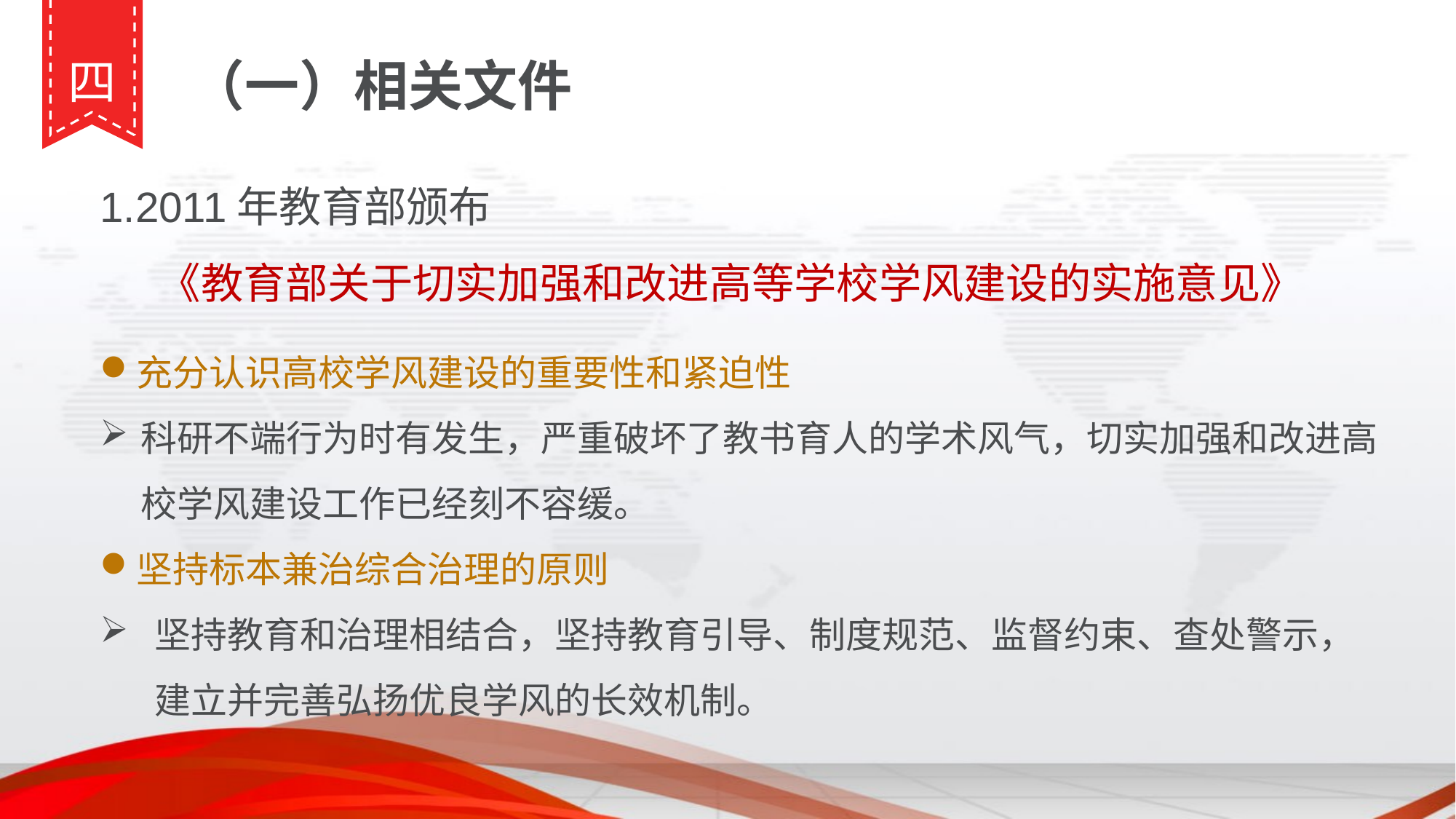

四
（一）相关文件
1.2011年教育部颁布
《教育部关于切实加强和改进高等学校学风建设的实施意见》
充分认识高校学风建设的重要性和紧迫性
科研不端行为时有发生，严重破坏了教书育人的学术风气，切实加强和改进高校学风建设工作已经刻不容缓。
坚持标本兼治综合治理的原则
坚持教育和治理相结合，坚持教育引导、制度规范、监督约束、查处警示，建立并完善弘扬优良学风的长效机制。